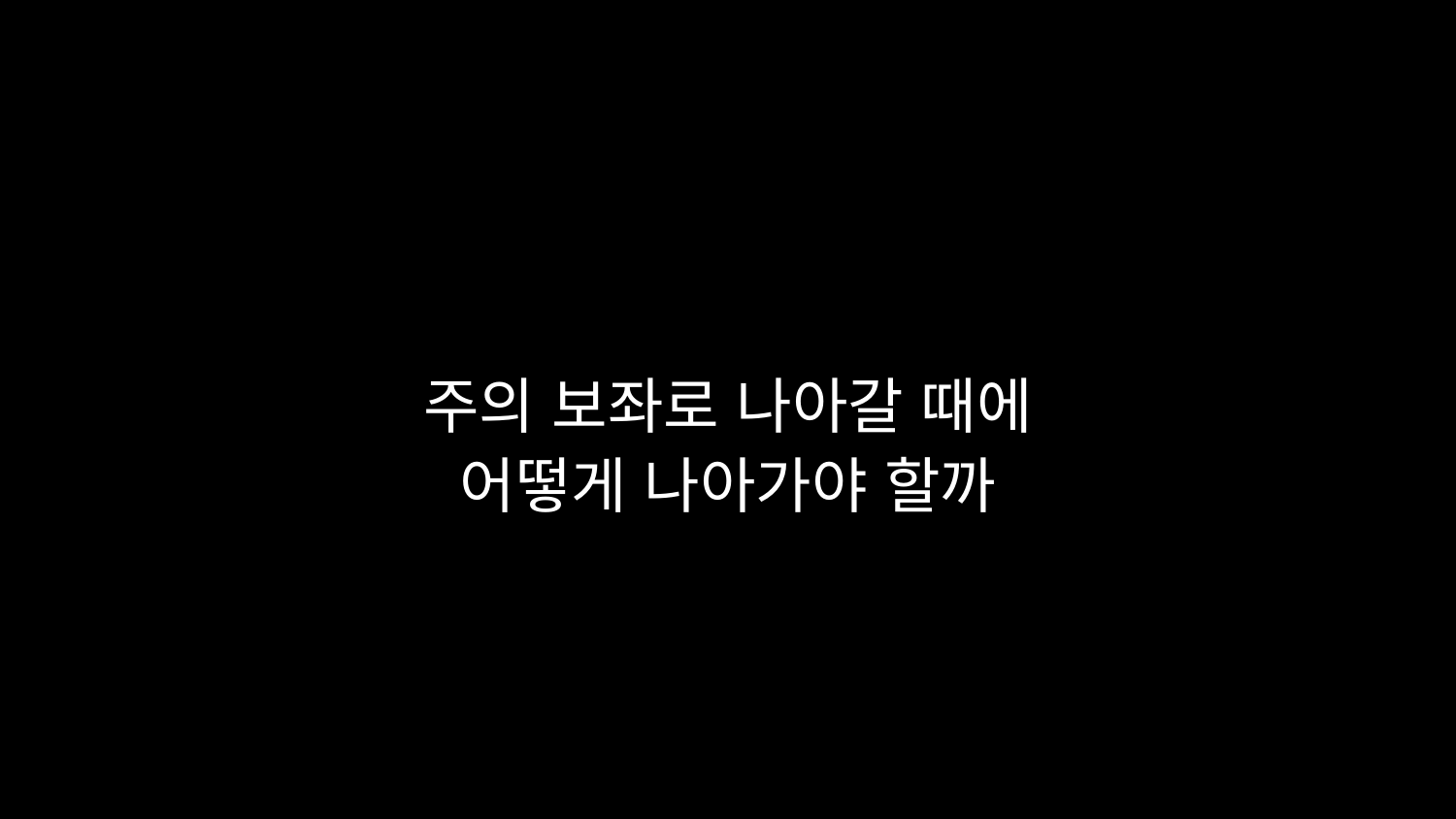

# 주의 보좌로 나아갈 때에 어떻게 나아가야 할까